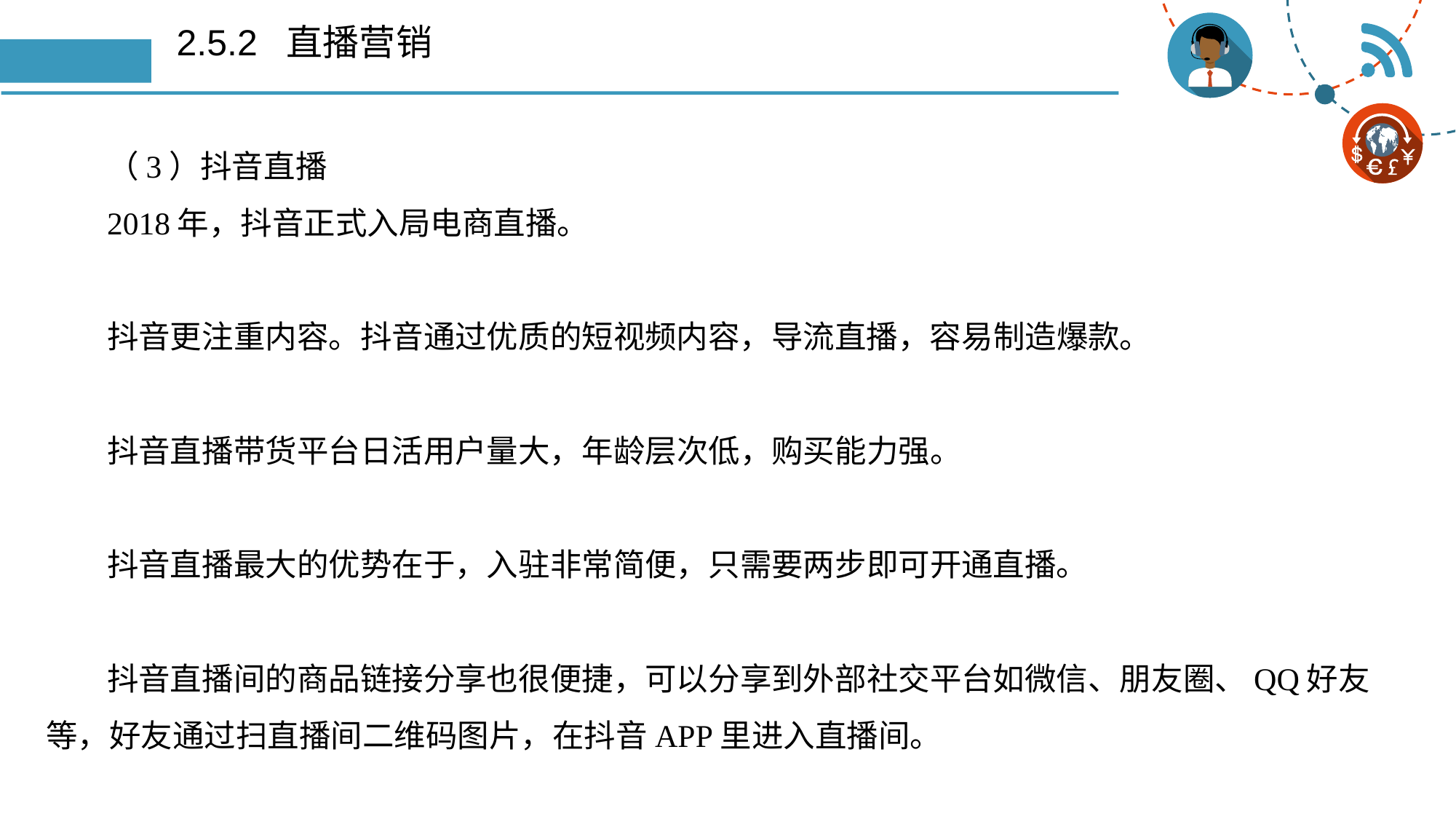

# 2.5.2  直播营销
（3）抖音直播
2018年，抖音正式入局电商直播。

抖音更注重内容。抖音通过优质的短视频内容，导流直播，容易制造爆款。

抖音直播带货平台日活用户量大，年龄层次低，购买能力强。

抖音直播最大的优势在于，入驻非常简便，只需要两步即可开通直播。

抖音直播间的商品链接分享也很便捷，可以分享到外部社交平台如微信、朋友圈、QQ好友等，好友通过扫直播间二维码图片，在抖音APP里进入直播间。